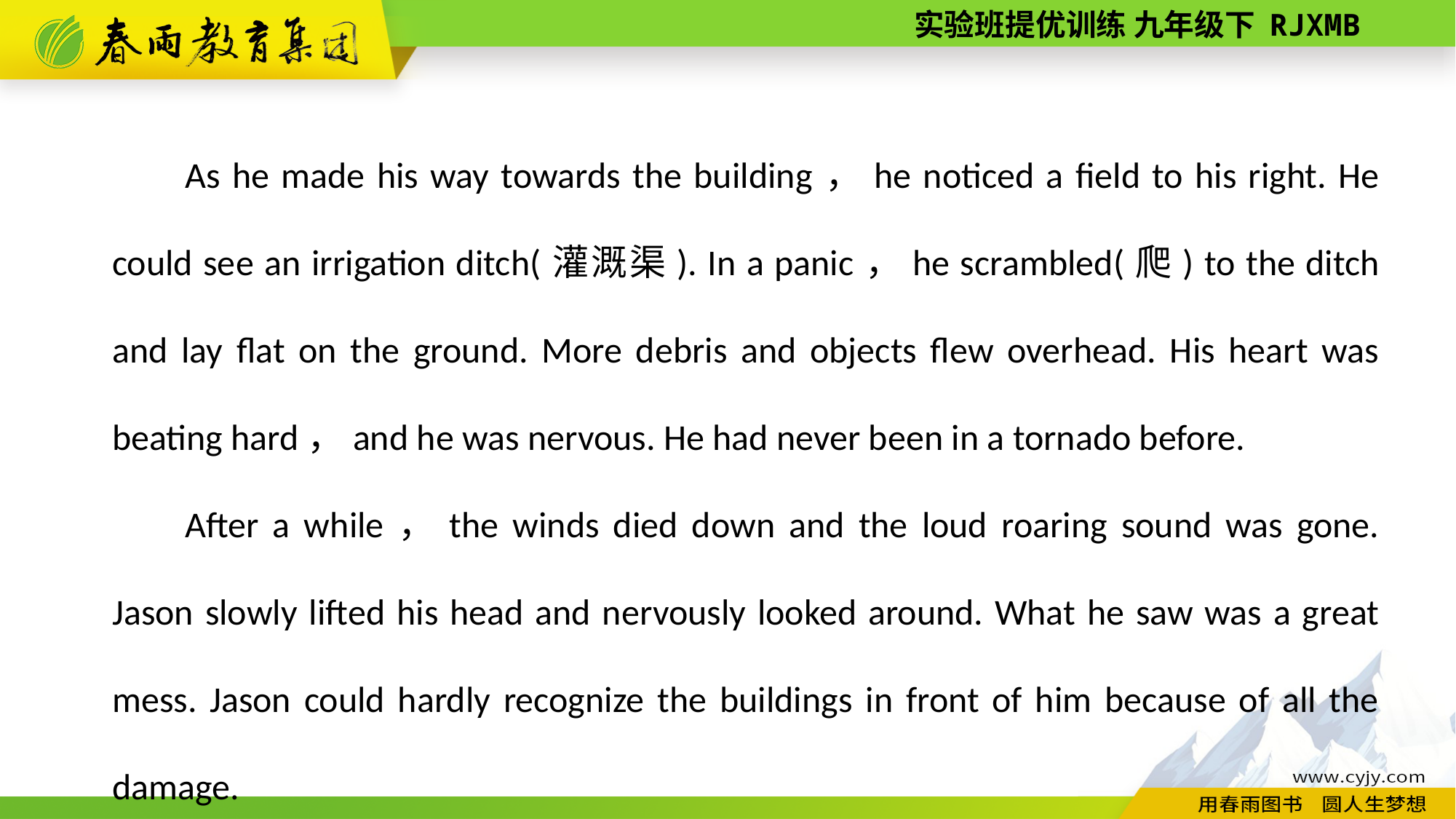

As he made his way towards the building，he noticed a field to his right. He could see an irrigation ditch(灌溉渠). In a panic，he scrambled(爬) to the ditch and lay flat on the ground. More debris and objects flew overhead. His heart was beating hard，and he was nervous. He had never been in a tornado before.
After a while，the winds died down and the loud roaring sound was gone. Jason slowly lifted his head and nervously looked around. What he saw was a great mess. Jason could hardly recognize the buildings in front of him because of all the damage.